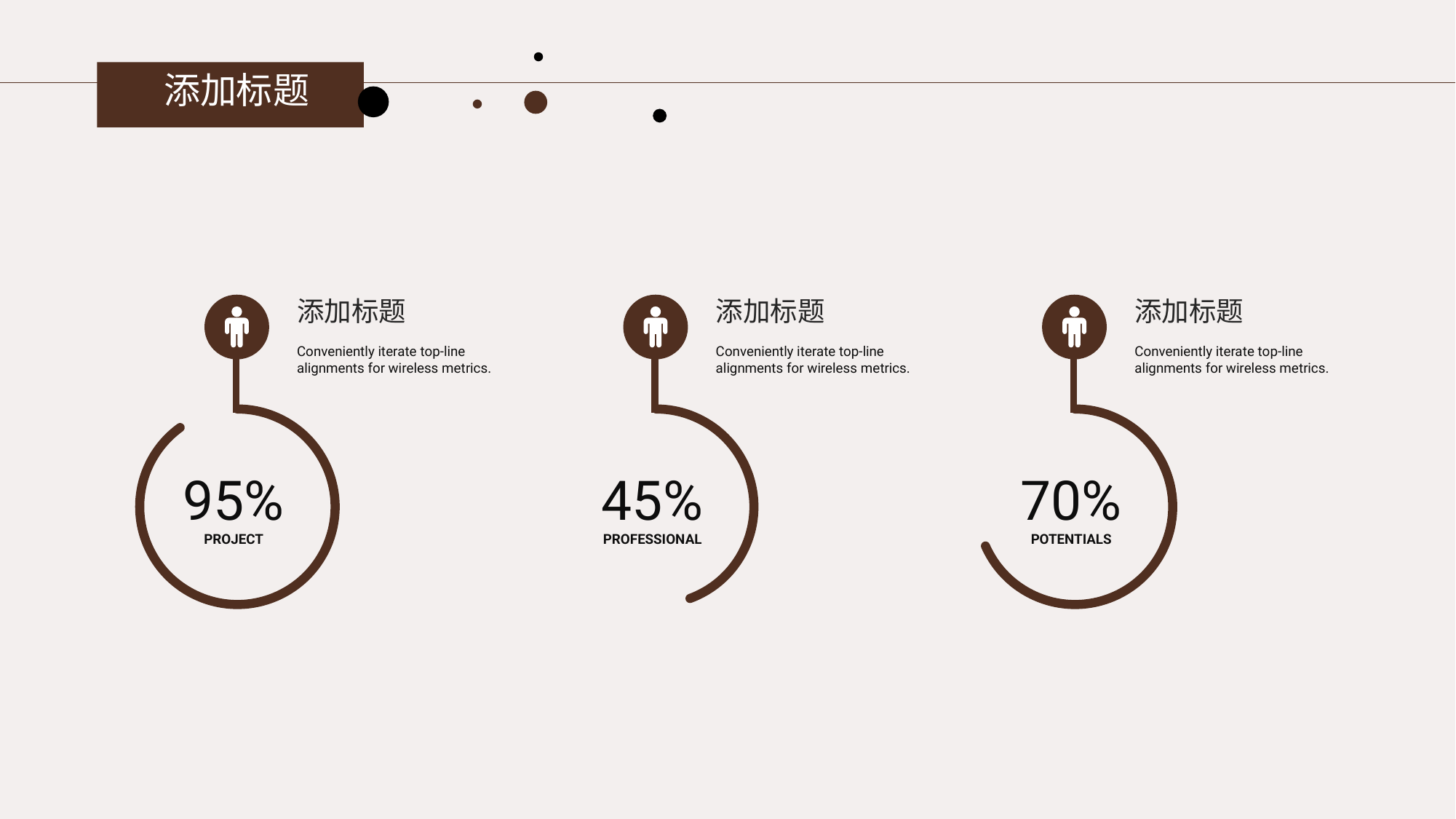

添加标题

添加标题

Conveniently iterate top-line alignments for wireless metrics.
添加标题

Conveniently iterate top-line alignments for wireless metrics.
添加标题

Conveniently iterate top-line alignments for wireless metrics.

95%
PROJECT
45%
PROFESSIONAL
70%
POTENTIALS